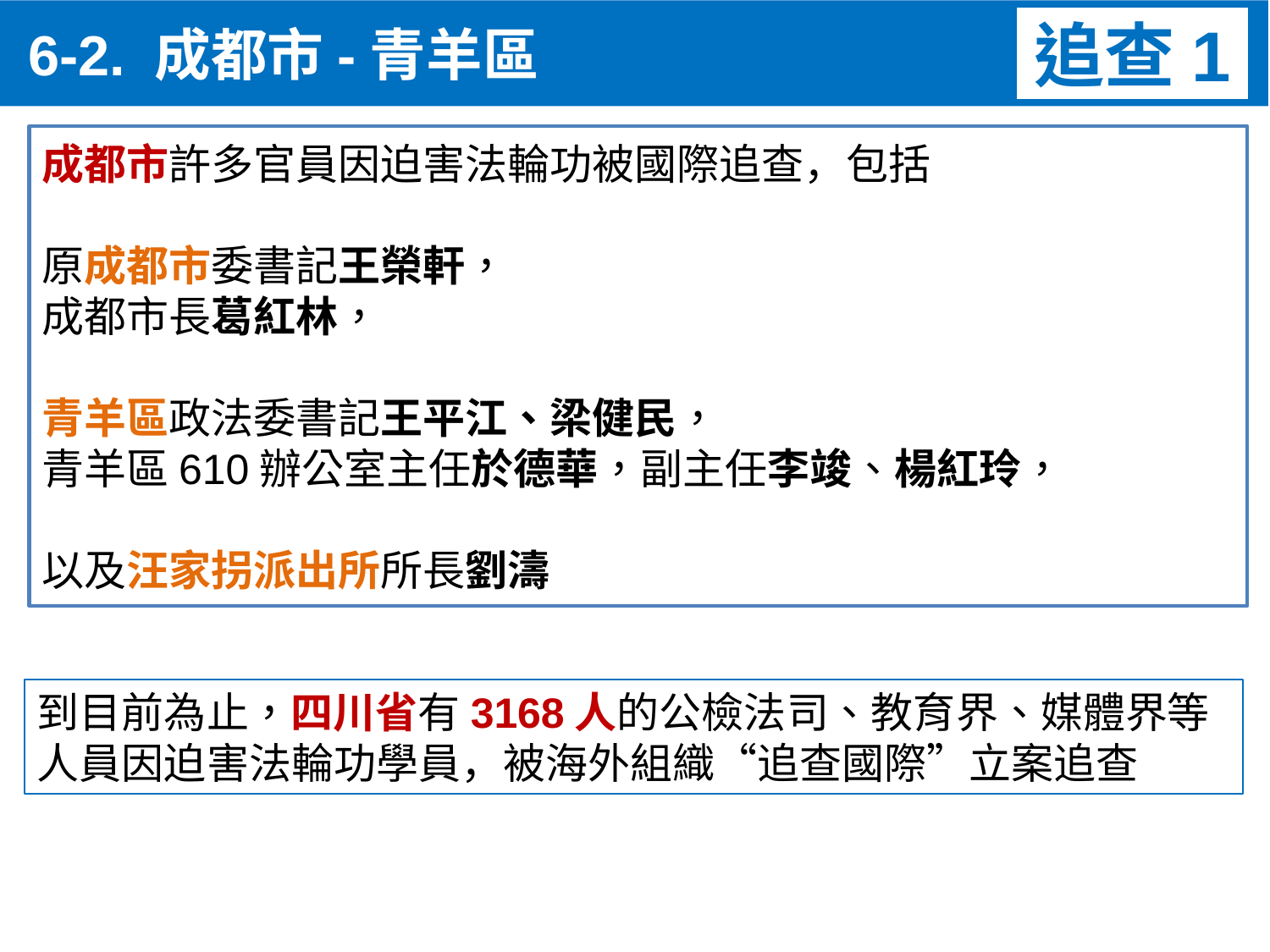

6-2. 成都市-青羊區
追查1
成都市許多官員因迫害法輪功被國際追查，包括

原成都市委書記王榮軒，
成都市長葛紅林，

青羊區政法委書記王平江、梁健民，
青羊區610辦公室主任於德華，副主任李竣、楊紅玲，

以及汪家拐派出所所長劉濤
到目前為止，四川省有3168人的公檢法司、教育界、媒體界等人員因迫害法輪功學員，被海外組織“追查國際”立案追查